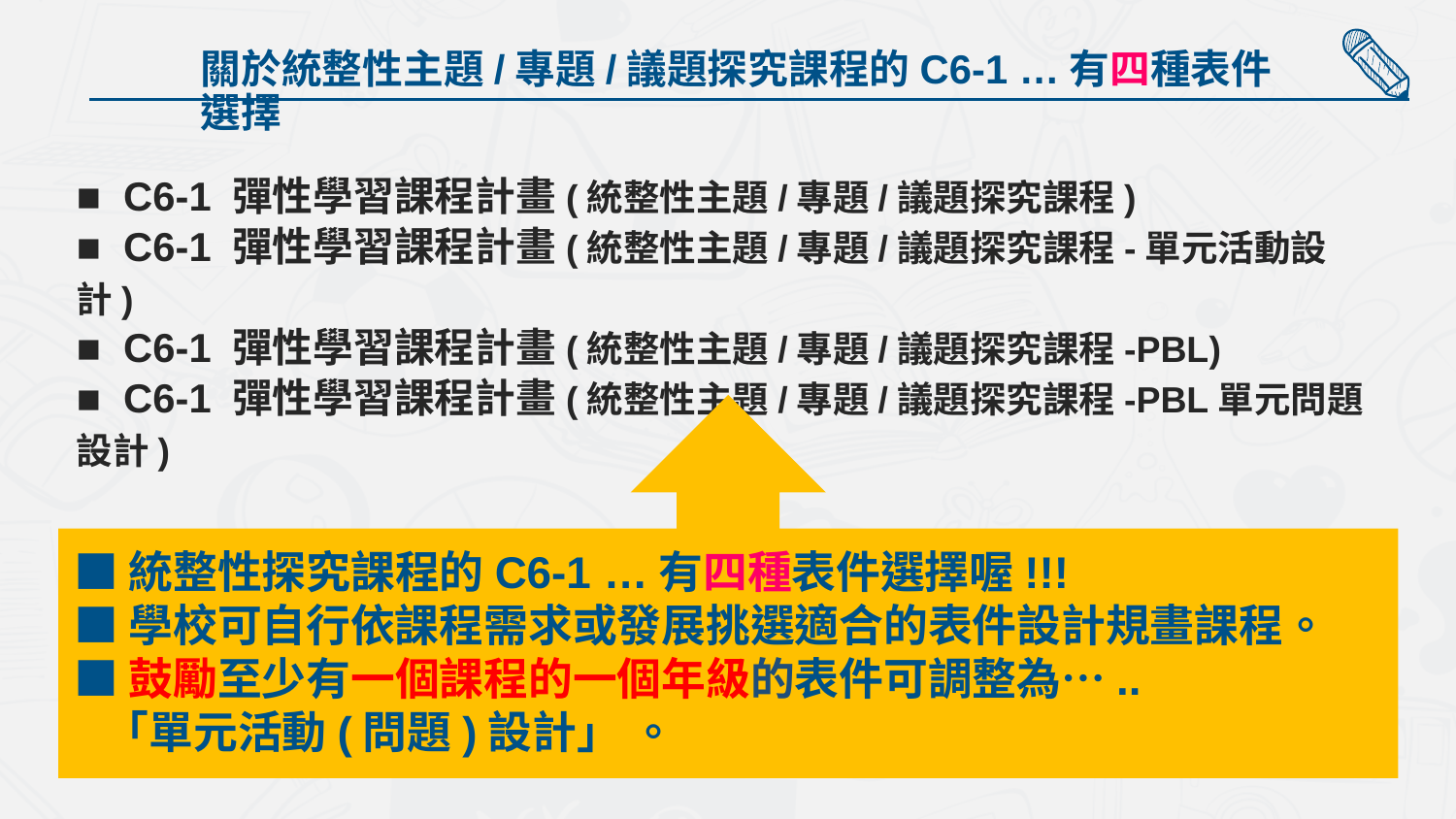

關於統整性主題/專題/議題探究課程的C6-1 …有四種表件選擇
■  C6-1 彈性學習課程計畫(統整性主題/專題/議題探究課程)
■  C6-1 彈性學習課程計畫(統整性主題/專題/議題探究課程-單元活動設計)
■  C6-1 彈性學習課程計畫(統整性主題/專題/議題探究課程-PBL)
■  C6-1 彈性學習課程計畫(統整性主題/專題/議題探究課程-PBL單元問題設計)

■統整性探究課程的C6-1 …有四種表件選擇喔!!!
■學校可自行依課程需求或發展挑選適合的表件設計規畫課程。
■鼓勵至少有一個課程的一個年級的表件可調整為…..
  「單元活動(問題)設計」 。